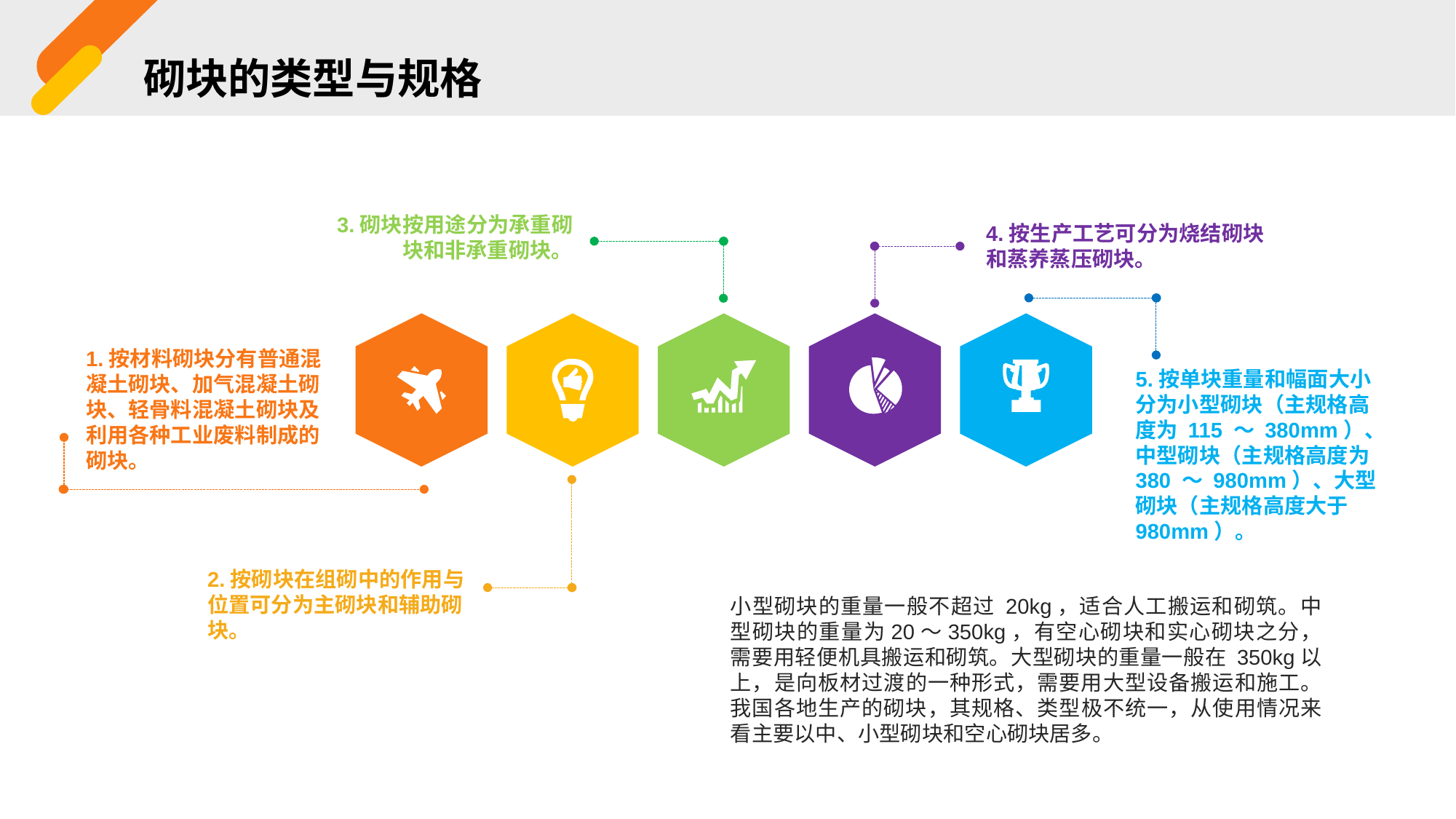

砌块的类型与规格
3.砌块按用途分为承重砌块和非承重砌块。
4.按生产工艺可分为烧结砌块和蒸养蒸压砌块。

1.按材料砌块分有普通混凝土砌块、加气混凝土砌块、轻骨料混凝土砌块及利用各种工业废料制成的砌块。

5.按单块重量和幅面大小分为小型砌块（主规格高度为 115 ～ 380mm）、中型砌块（主规格高度为 380 ～ 980mm）、大型砌块（主规格高度大于 980mm）。

2.按砌块在组砌中的作用与位置可分为主砌块和辅助砌块。
小型砌块的重量一般不超过 20kg，适合人工搬运和砌筑。中型砌块的重量为20～350kg，有空心砌块和实心砌块之分，需要用轻便机具搬运和砌筑。大型砌块的重量一般在 350kg以上，是向板材过渡的一种形式，需要用大型设备搬运和施工。我国各地生产的砌块，其规格、类型极不统一，从使用情况来看主要以中、小型砌块和空心砌块居多。